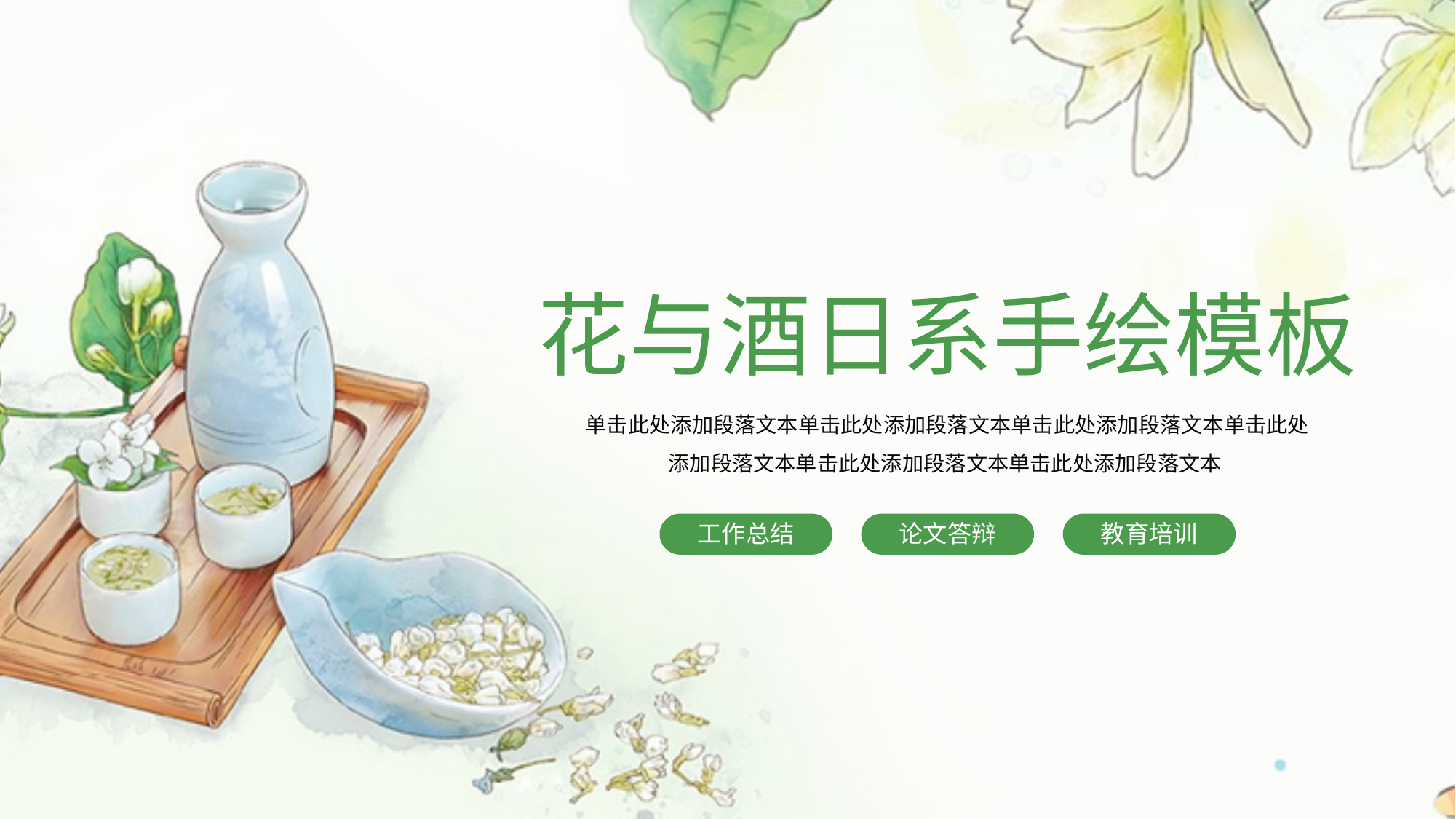

花与酒日系手绘模板
单击此处添加段落文本单击此处添加段落文本单击此处添加段落文本单击此处添加段落文本单击此处添加段落文本单击此处添加段落文本
工作总结

论文答辩

教育培训